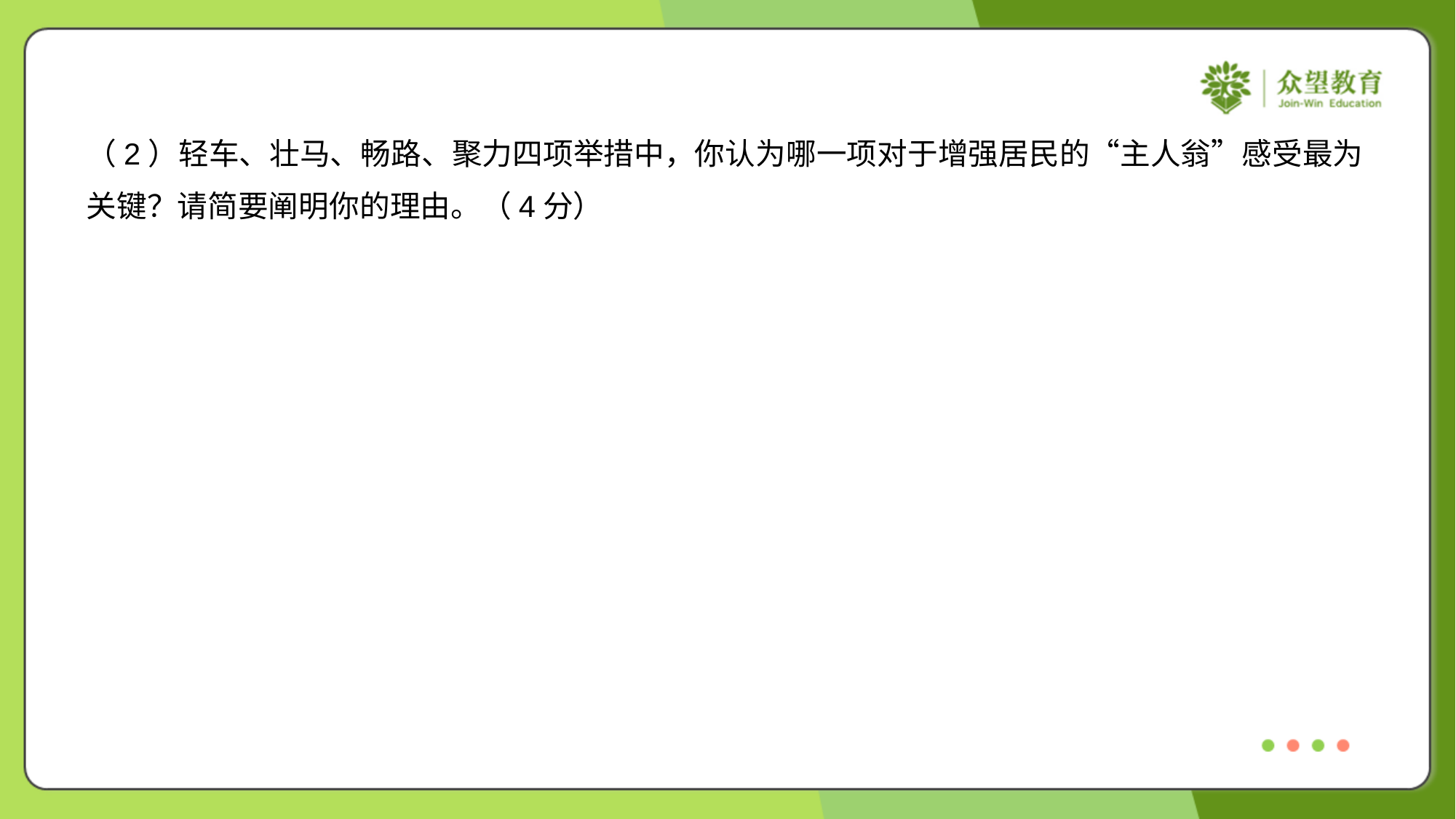

（2）轻车、壮马、畅路、聚力四项举措中，你认为哪一项对于增强居民的“主人翁”感受最为
关键？请简要阐明你的理由。（4分）